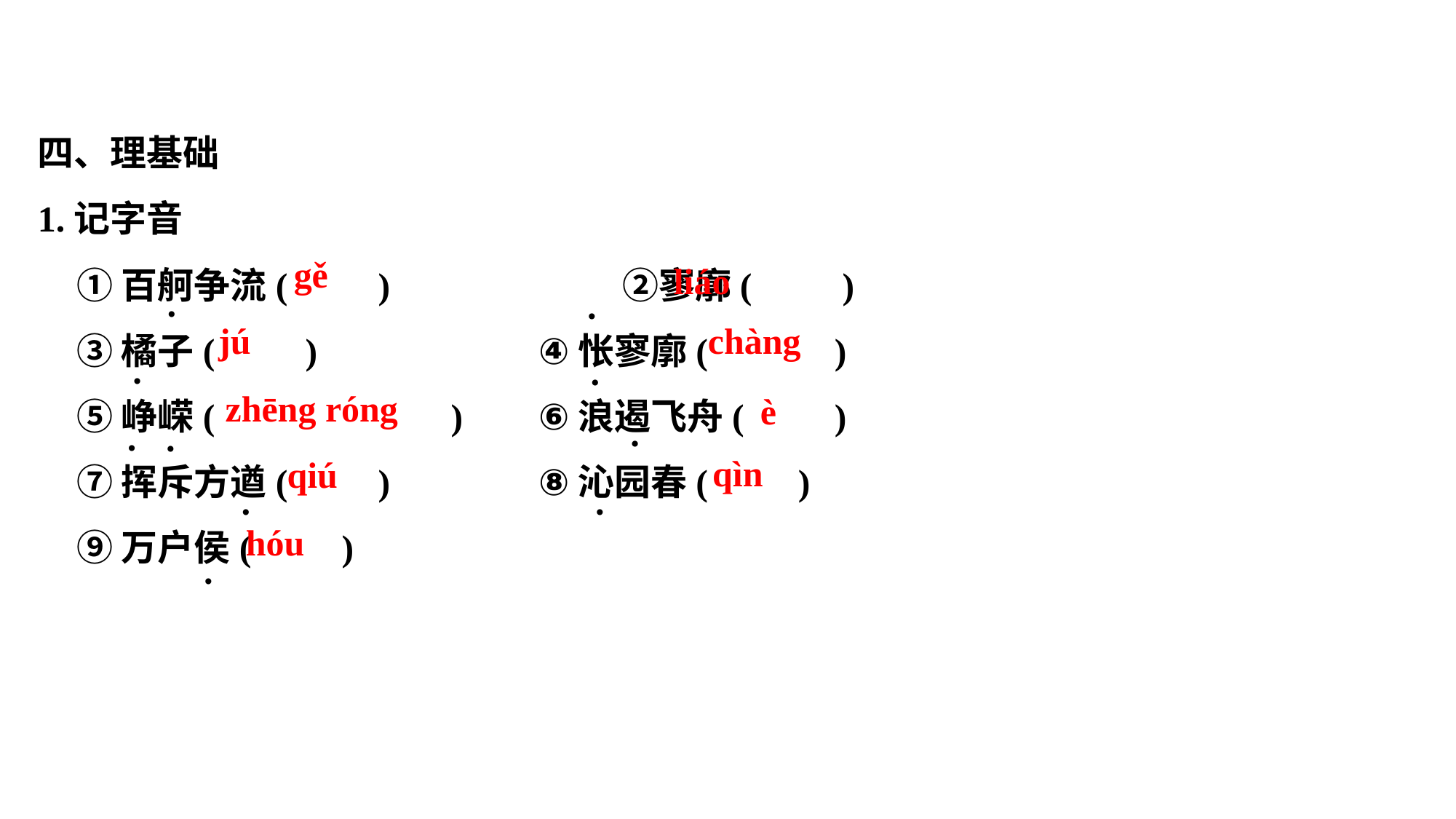

四、理基础
1.记字音
①百舸争流(　　)　　　　	②寥廓(　　)
③橘子(　　)  	④怅寥廓(　　　)
⑤峥嵘(　　　　　　)  	⑥浪遏飞舟(　　)
⑦挥斥方遒(　　)  	⑧沁园春(　　)
⑨万户侯(　　)
gě
liáo
·
·
jú
chàng
·
·
zhēng róng
è
·
·
·
qìn
qiú
·
·
hóu
·